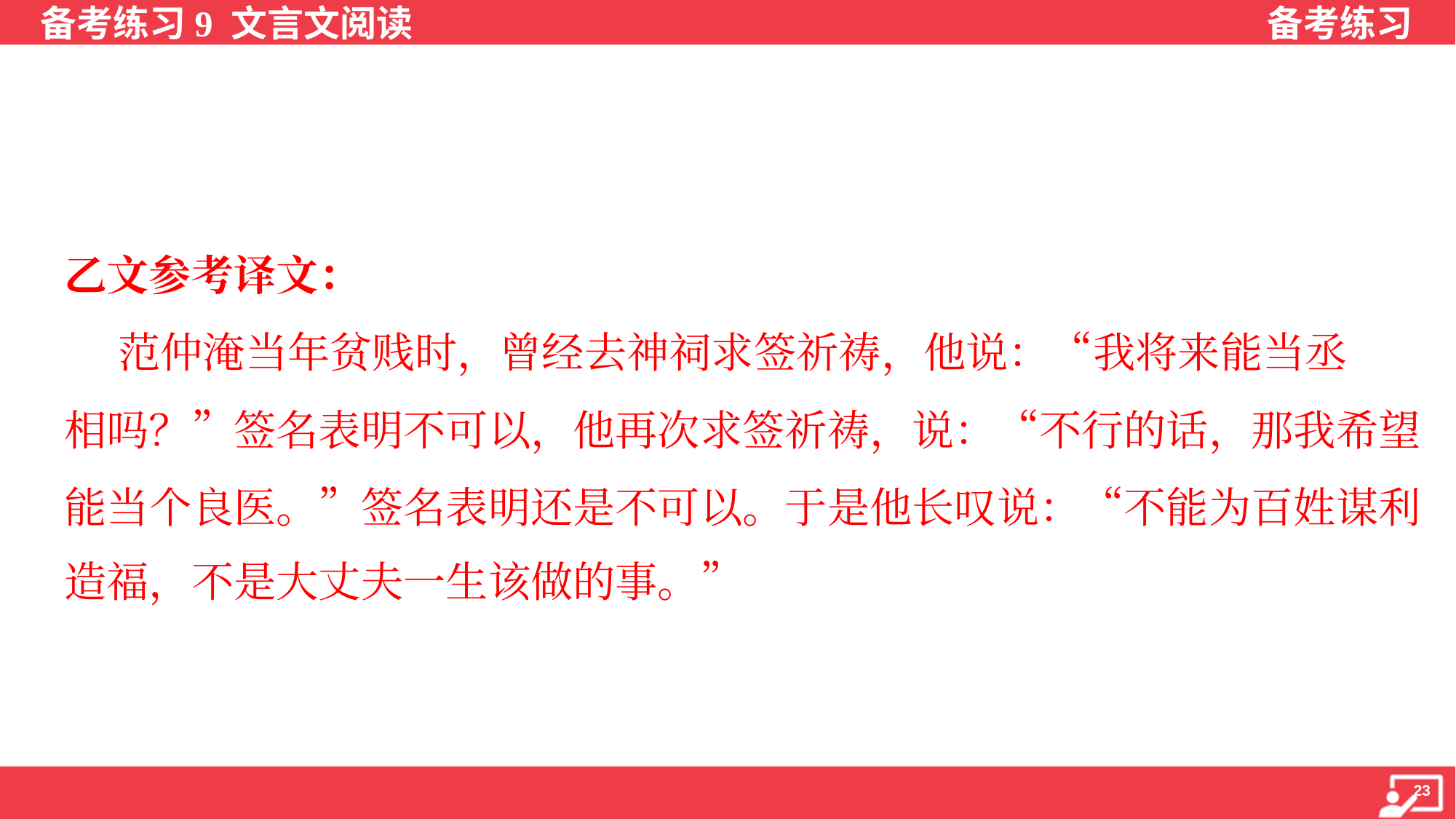

乙文参考译文：
    范仲淹当年贫贱时，曾经去神祠求签祈祷，他说：“我将来能当丞
相吗？”签名表明不可以，他再次求签祈祷，说：“不行的话，那我希望
能当个良医。”签名表明还是不可以。于是他长叹说：“不能为百姓谋利
造福，不是大丈夫一生该做的事。”